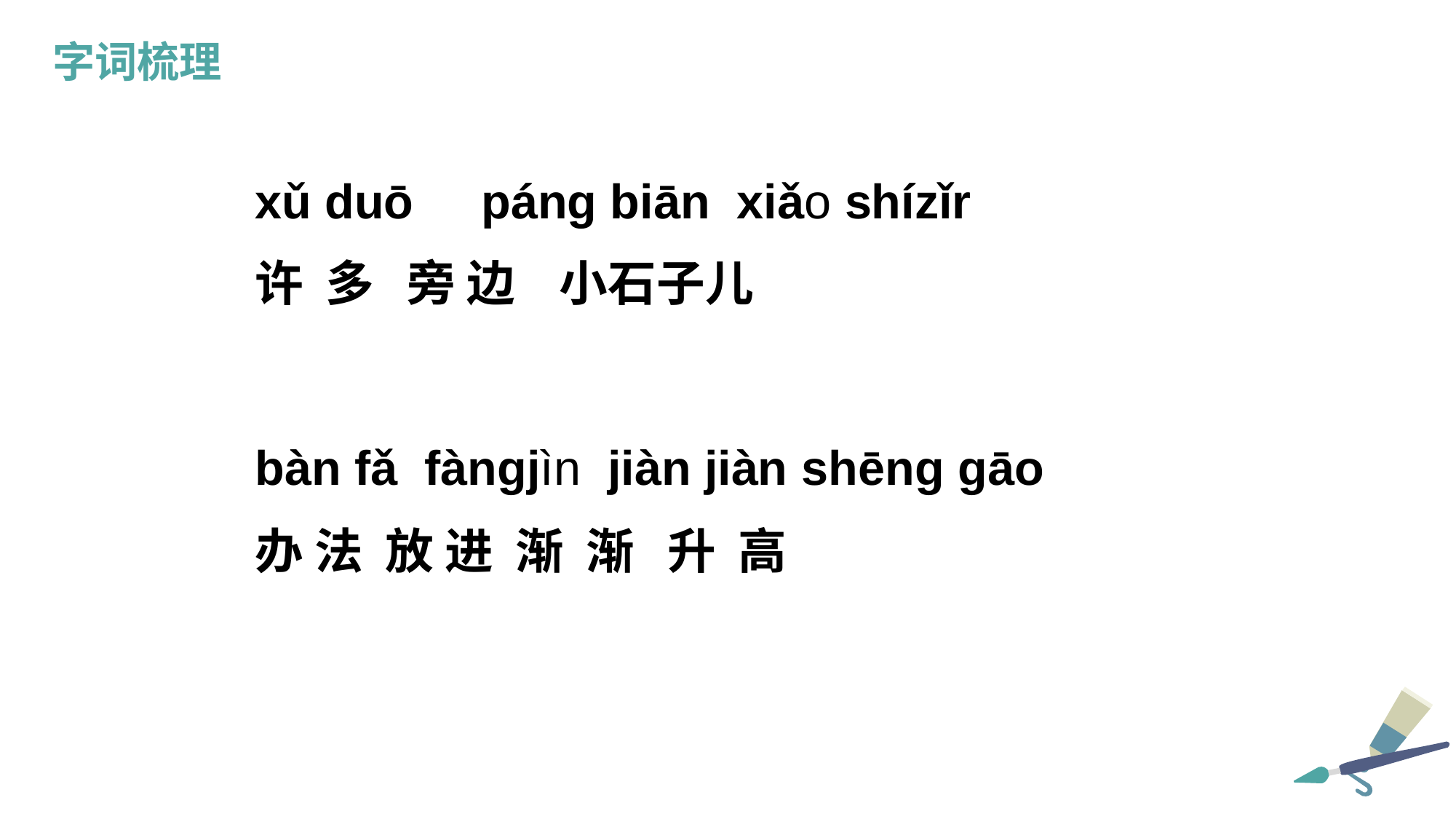

字词梳理
xǔ duō     pánɡ biān  xiǎo shízǐr
许  多   旁 边    小石子儿

bàn fǎ  fànɡjìn  jiàn jiàn shēnɡ ɡāo
办 法  放 进  渐  渐   升  高